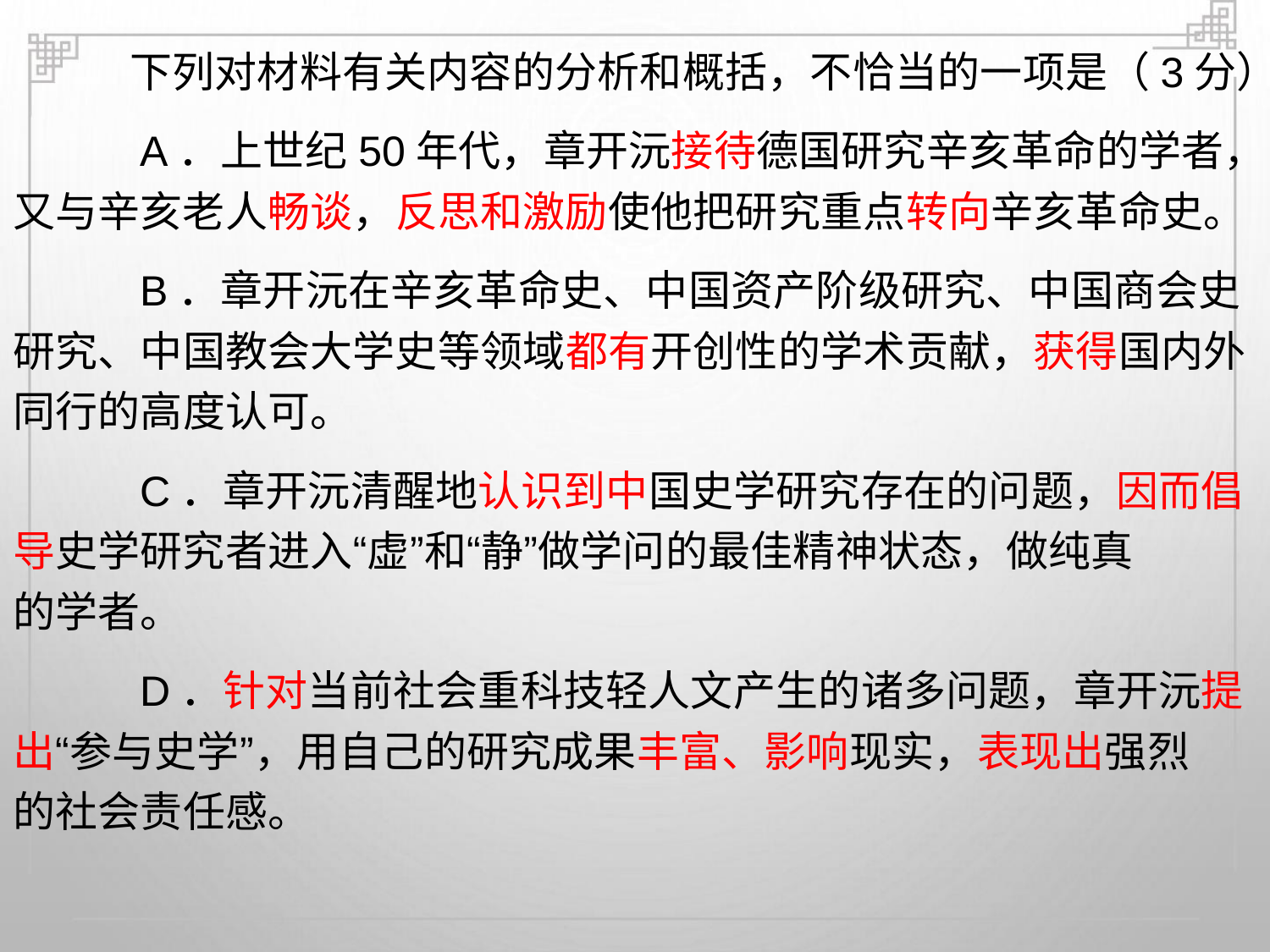

下列对材料有关内容的分析和概括，不恰当的一项是（3分）
A．上世纪50年代，章开沅接待德国研究辛亥革命的学者，
又与辛亥老人畅谈，反思和激励使他把研究重点转向辛亥革命史。
B．章开沅在辛亥革命史、中国资产阶级研究、中国商会史
研究、中国教会大学史等领域都有开创性的学术贡献，获得国内外
同行的高度认可。
C．章开沅清醒地认识到中国史学研究存在的问题，因而倡
导史学研究者进入“虚”和“静”做学问的最佳精神状态，做纯真
的学者。
D．针对当前社会重科技轻人文产生的诸多问题，章开沅提
出“参与史学”，用自己的研究成果丰富、影响现实，表现出强烈
的社会责任感。